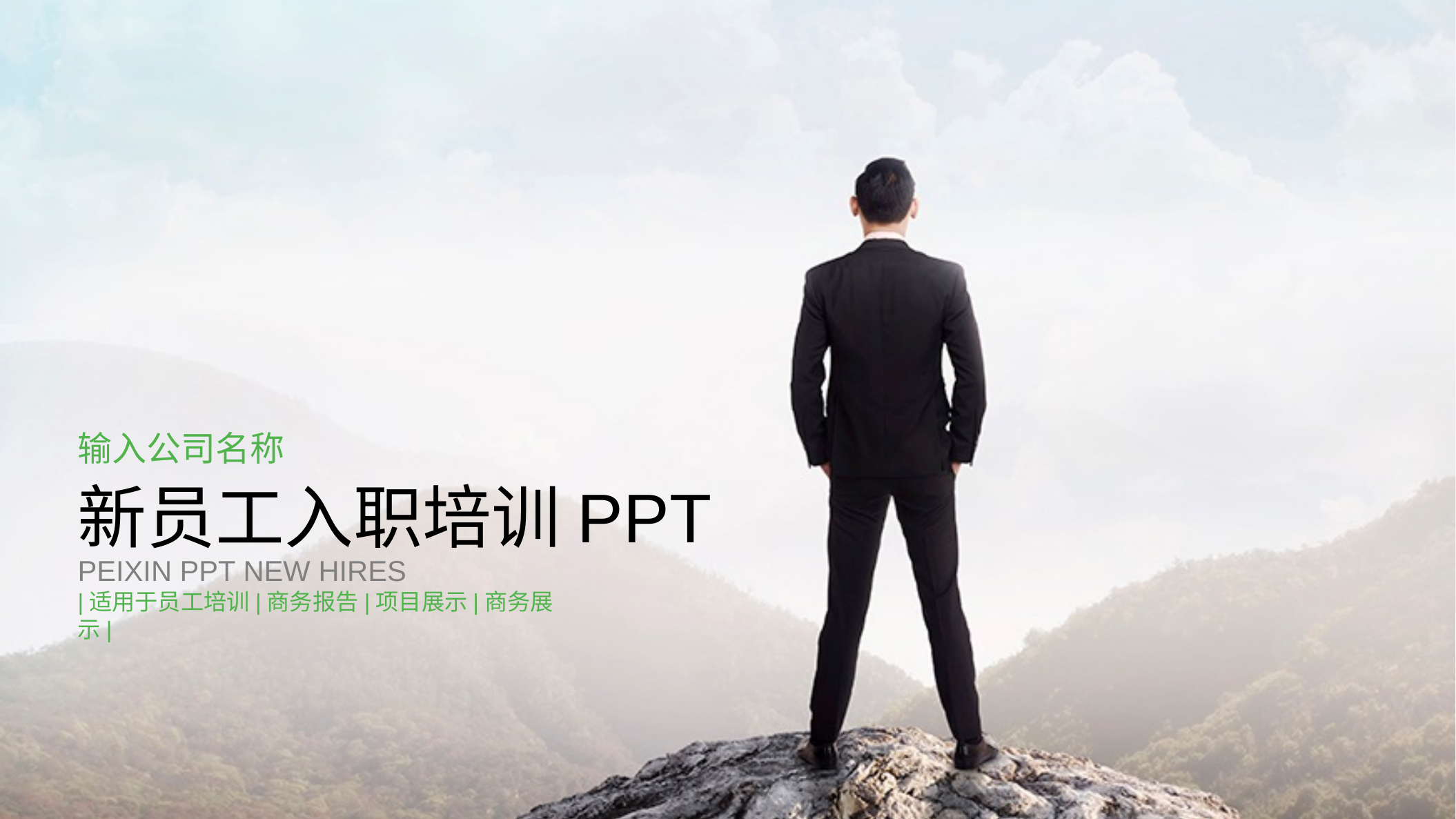

输入公司名称
新员工入职培训PPT
PEIXIN PPT NEW HIRES
|适用于员工培训|商务报告|项目展示|商务展示|